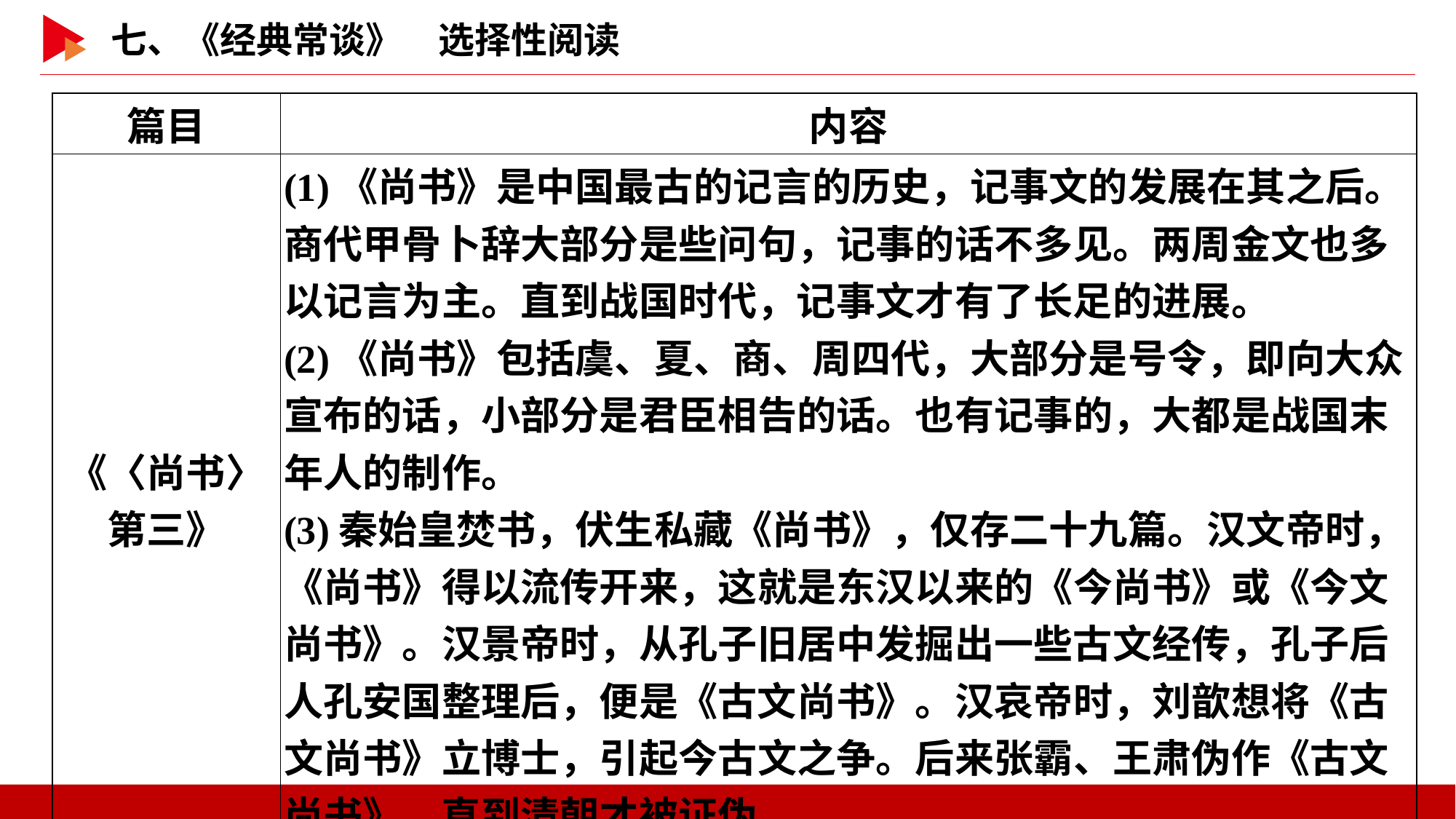

| 篇目 | 内容 |
| --- | --- |
| 《〈尚书〉第三》 | (1)《尚书》是中国最古的记言的历史，记事文的发展在其之后。商代甲骨卜辞大部分是些问句，记事的话不多见。两周金文也多以记言为主。直到战国时代，记事文才有了长足的进展。 (2)《尚书》包括虞、夏、商、周四代，大部分是号令，即向大众宣布的话，小部分是君臣相告的话。也有记事的，大都是战国末年人的制作。 (3)秦始皇焚书，伏生私藏《尚书》，仅存二十九篇。汉文帝时，《尚书》得以流传开来，这就是东汉以来的《今尚书》或《今文尚书》。汉景帝时，从孔子旧居中发掘出一些古文经传，孔子后人孔安国整理后，便是《古文尚书》。汉哀帝时，刘歆想将《古文尚书》立博士，引起今古文之争。后来张霸、王肃伪作《古文尚书》，直到清朝才被证伪。 |